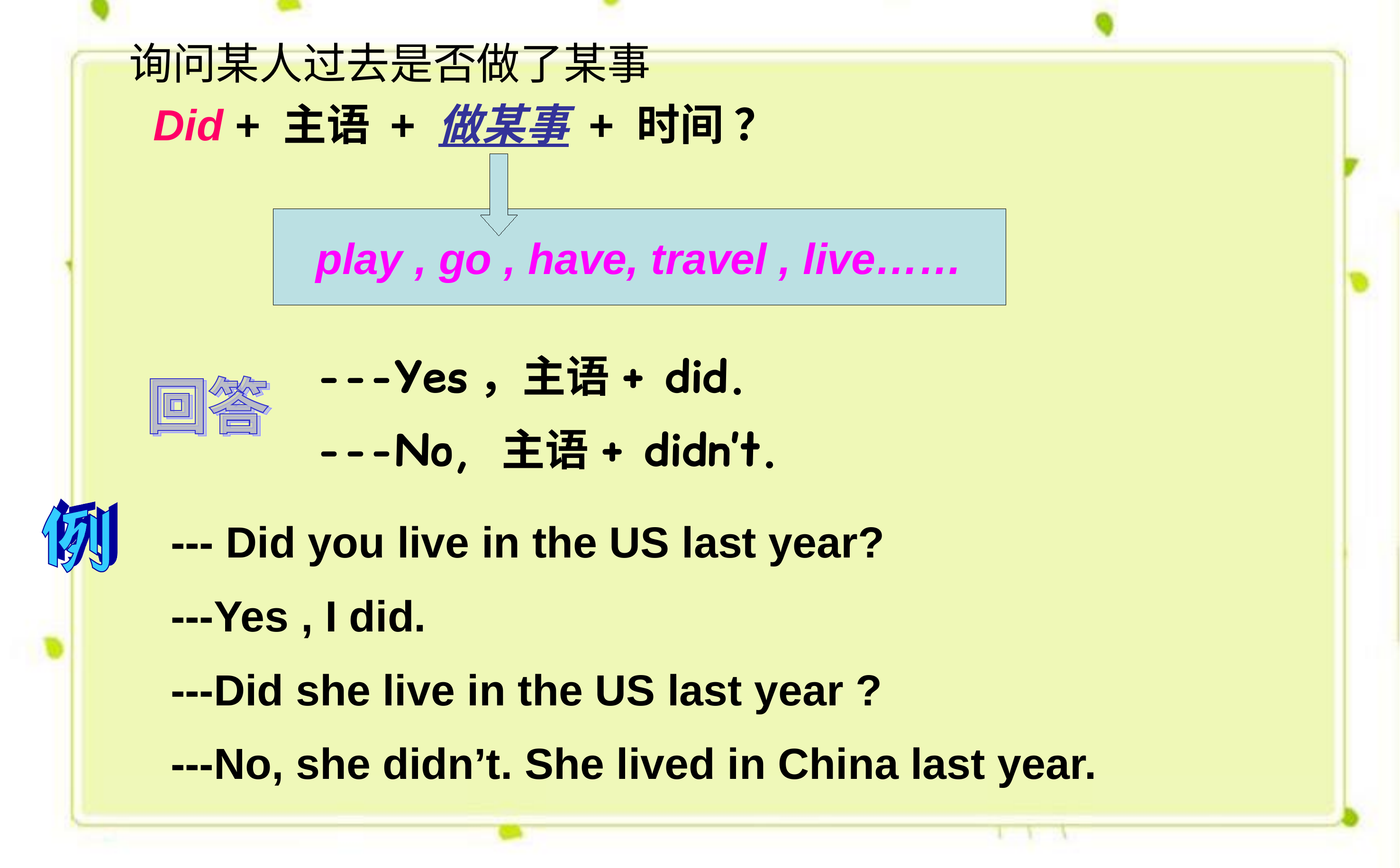

询问某人过去是否做了某事
  Did + 主语 + 做某事 + 时间 ？

play , go , have, travel , live……
---Yes，主语+ did.
---No, 主语+ didn’t.
回答
例
--- Did you live in the US last year?
---Yes , I did.
---Did she live in the US last year ?
---No, she didn’t. She lived in China last year.